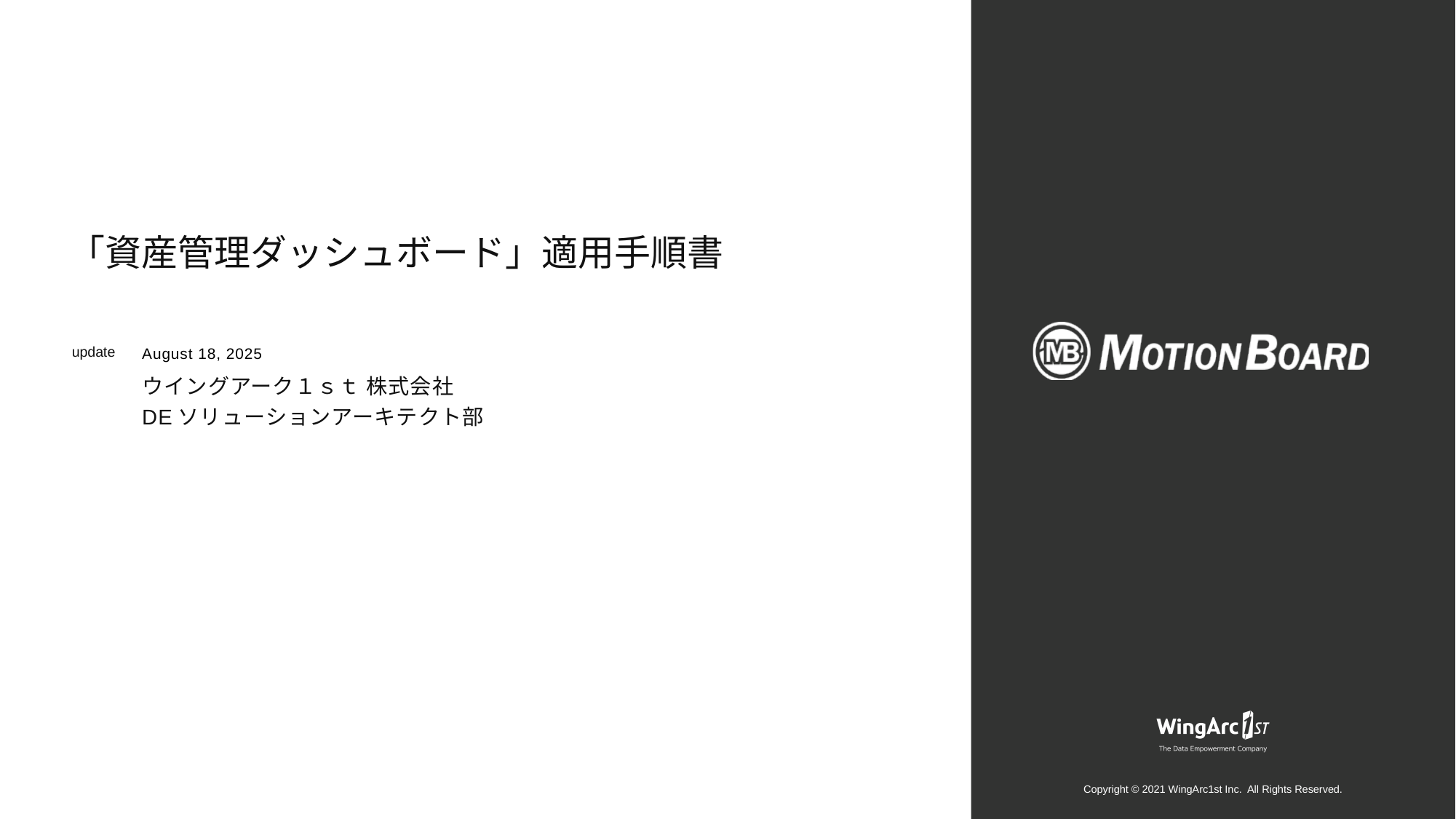

「資産管理ダッシュボード」適用手順書
August 18, 2025
ウイングアーク１ｓｔ 株式会社
DEソリューションアーキテクト部
Copyright © 2021 WingArc1st Inc.  All Rights Reserved.